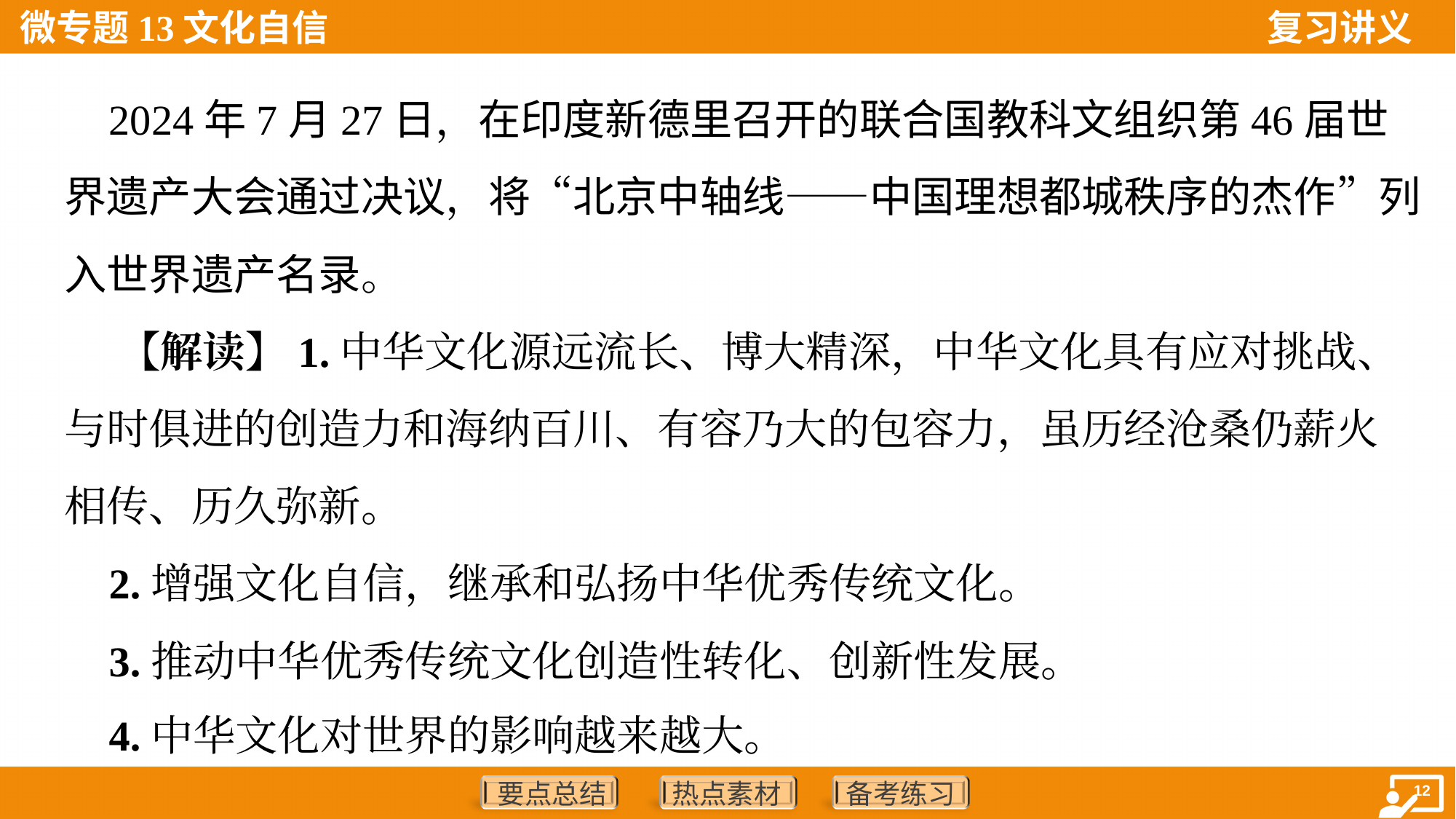

2024年7月27日，在印度新德里召开的联合国教科文组织第46届世
界遗产大会通过决议，将“北京中轴线——中国理想都城秩序的杰作”列
入世界遗产名录。
    【解读】1.中华文化源远流长、博大精深，中华文化具有应对挑战、
与时俱进的创造力和海纳百川、有容乃大的包容力，虽历经沧桑仍薪火
相传、历久弥新。
    2.增强文化自信，继承和弘扬中华优秀传统文化。
    3.推动中华优秀传统文化创造性转化、创新性发展。
    4.中华文化对世界的影响越来越大。